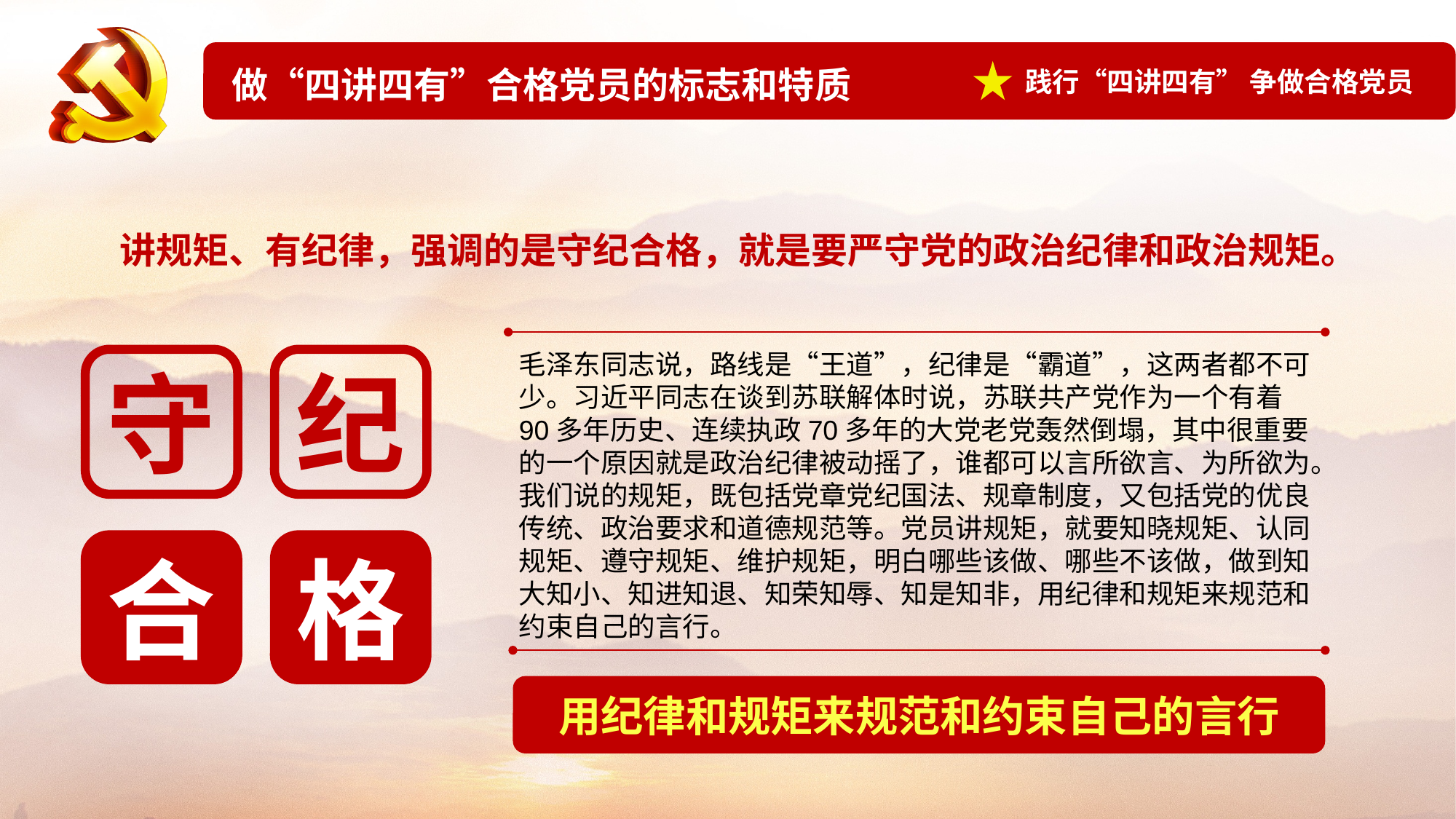

讲规矩、有纪律，强调的是守纪合格，就是要严守党的政治纪律和政治规矩。
毛泽东同志说，路线是“王道”，纪律是“霸道”，这两者都不可少。习近平同志在谈到苏联解体时说，苏联共产党作为一个有着90多年历史、连续执政70多年的大党老党轰然倒塌，其中很重要的一个原因就是政治纪律被动摇了，谁都可以言所欲言、为所欲为。我们说的规矩，既包括党章党纪国法、规章制度，又包括党的优良传统、政治要求和道德规范等。党员讲规矩，就要知晓规矩、认同规矩、遵守规矩、维护规矩，明白哪些该做、哪些不该做，做到知大知小、知进知退、知荣知辱、知是知非，用纪律和规矩来规范和约束自己的言行。
守
纪
合
格
用纪律和规矩来规范和约束自己的言行